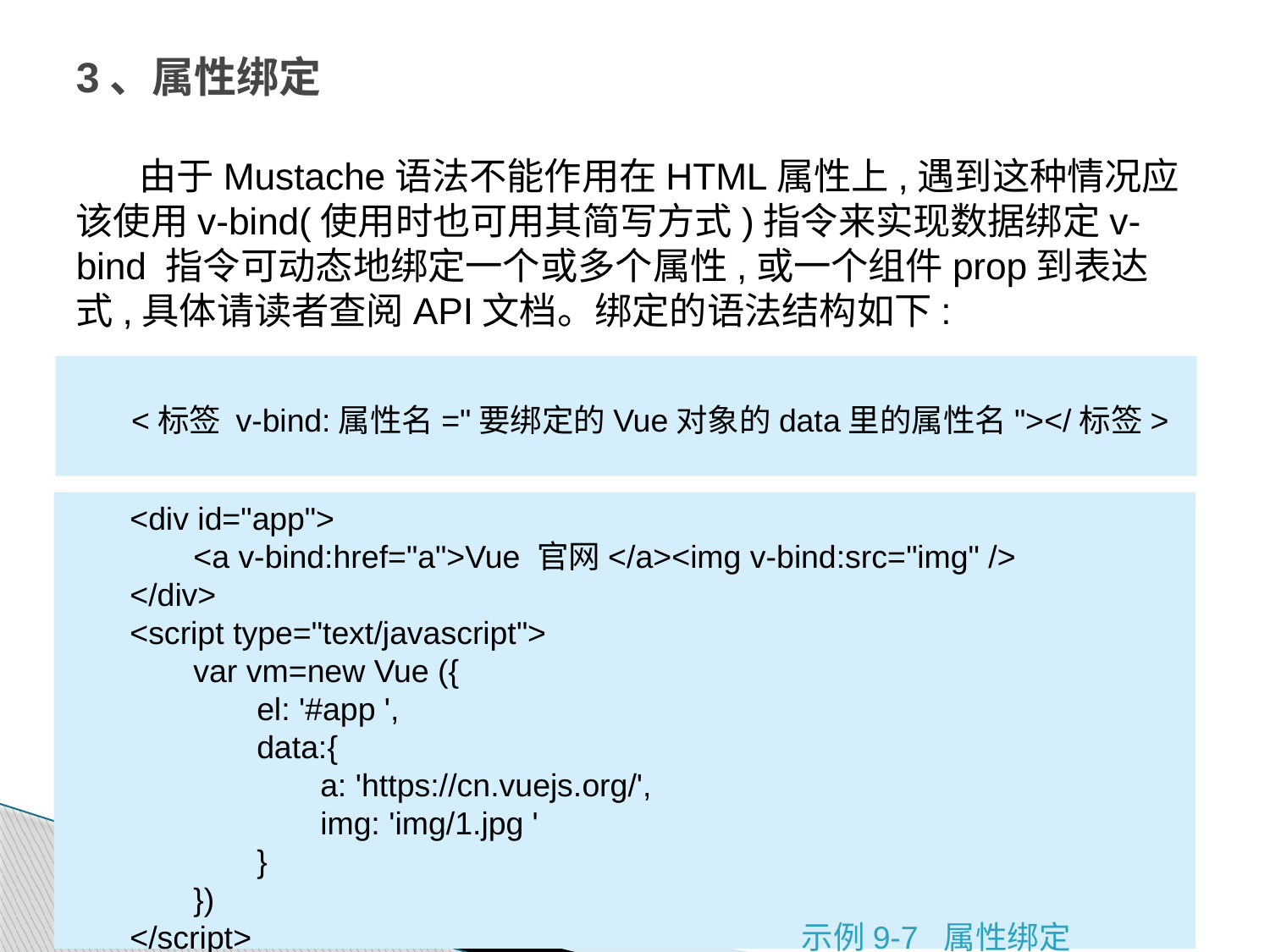

# 3、属性绑定
由于Mustache语法不能作用在HTML属性上,遇到这种情况应该使用v-bind(使用时也可用其简写方式)指令来实现数据绑定v-bind 指令可动态地绑定一个或多个属性,或一个组件prop到表达式,具体请读者查阅API文档。绑定的语法结构如下:

<标签 v-bind:属性名="要绑定的Vue对象的data里的属性名"></标签>
<div id="app">
<a v-bind:href="a">Vue 官网</a><img v-bind:src="img" />
</div>
<script type="text/javascript">
var vm=new Vue ({
el: '#app ',
data:{
a: 'https://cn.vuejs.org/',
img: 'img/1.jpg '
}
})
</script>                                                             示例9-7  属性绑定